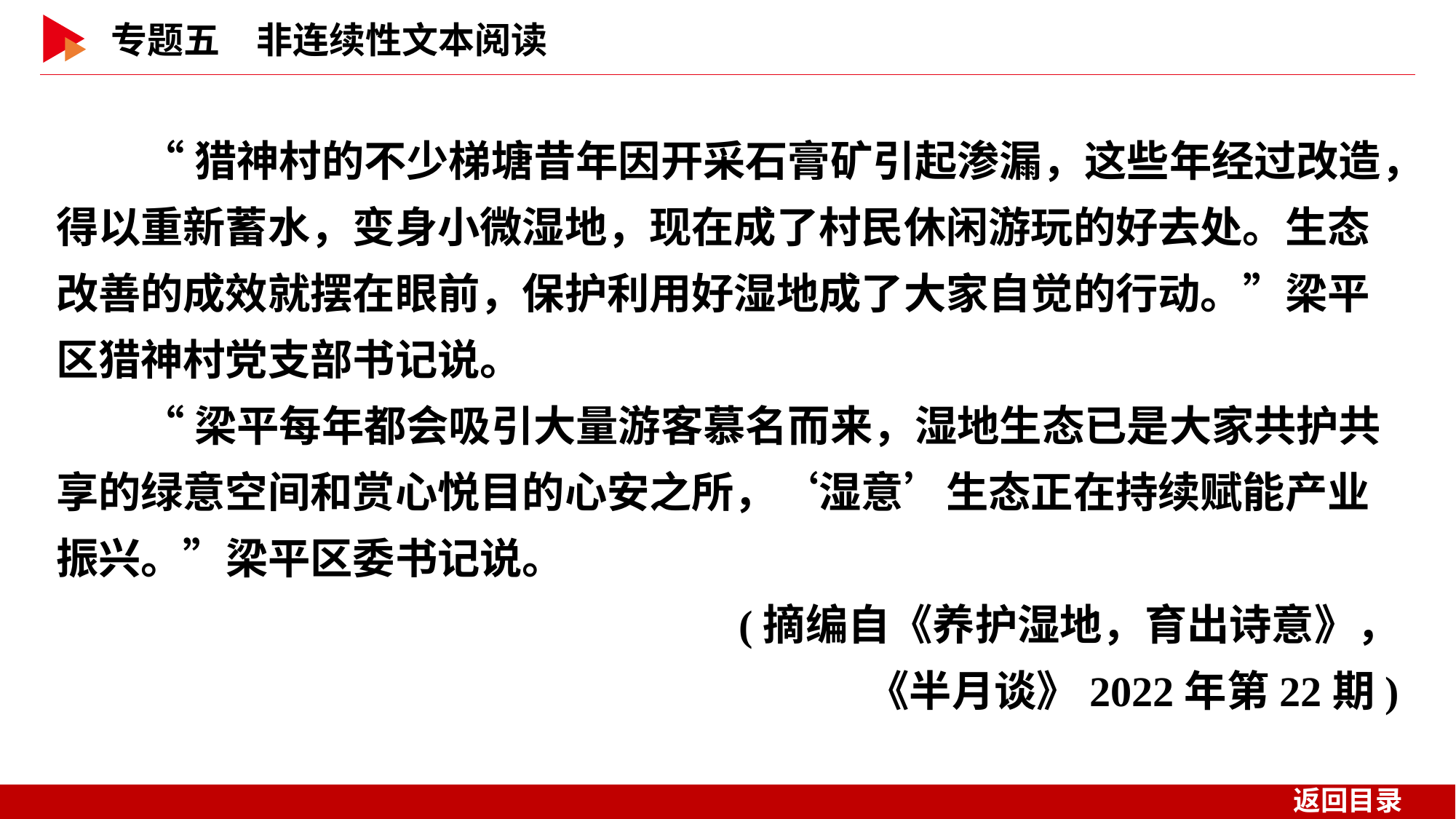

“猎神村的不少梯塘昔年因开采石膏矿引起渗漏，这些年经过改造，得以重新蓄水，变身小微湿地，现在成了村民休闲游玩的好去处。生态改善的成效就摆在眼前，保护利用好湿地成了大家自觉的行动。”梁平区猎神村党支部书记说。
“梁平每年都会吸引大量游客慕名而来，湿地生态已是大家共护共享的绿意空间和赏心悦目的心安之所，‘湿意’生态正在持续赋能产业振兴。”梁平区委书记说。
(摘编自《养护湿地，育出诗意》，
《半月谈》2022年第22期)